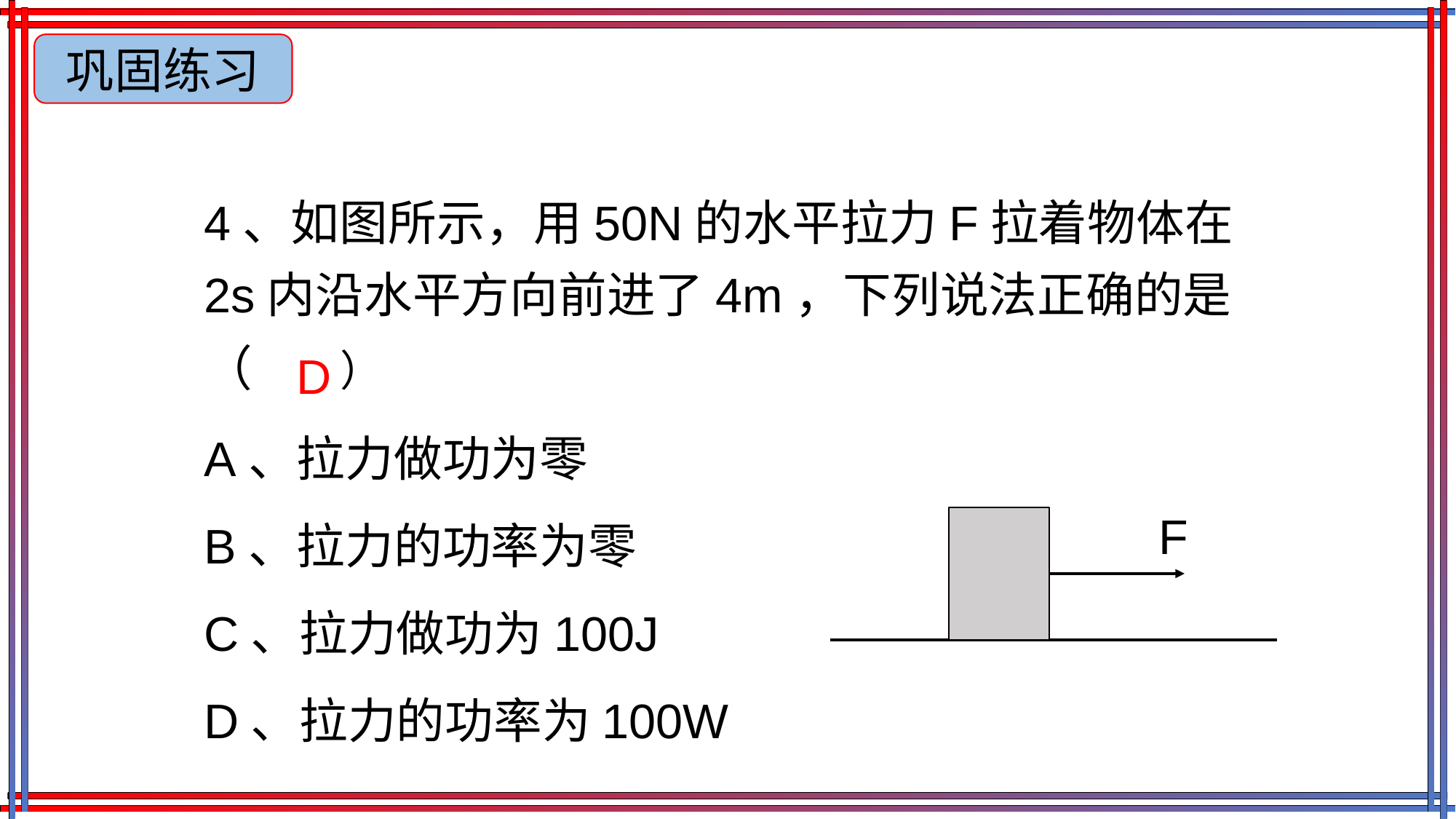

巩固练习
4、如图所示，用50N的水平拉力F拉着物体在2s内沿水平方向前进了4m，下列说法正确的是（        ）
D
A、拉力做功为零
B、拉力的功率为零
C、拉力做功为100J
D、拉力的功率为100W
F